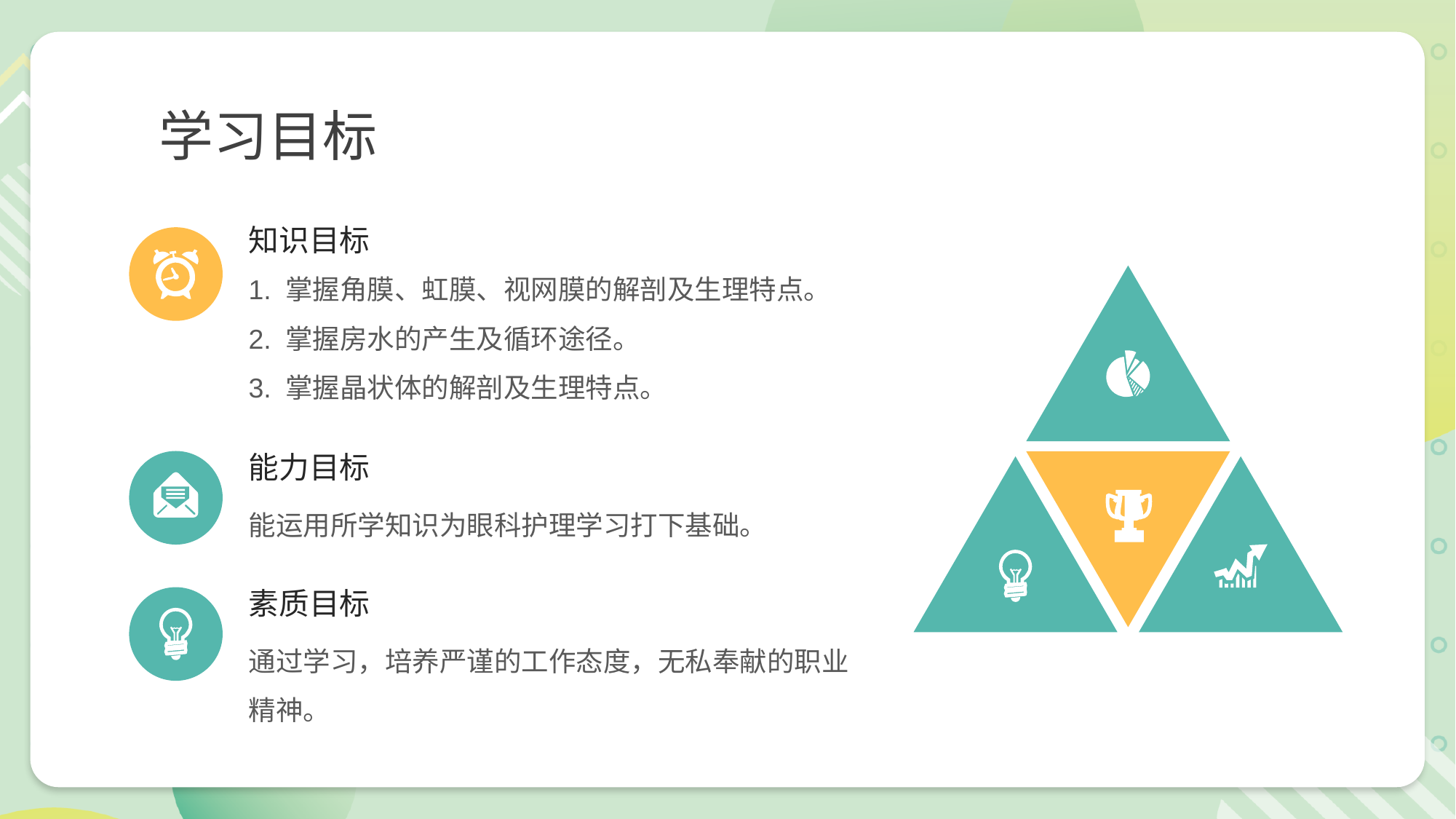

学习目标
知识目标

1. 掌握角膜、虹膜、视网膜的解剖及生理特点。
2. 掌握房水的产生及循环途径。
3. 掌握晶状体的解剖及生理特点。

能力目标

能运用所学知识为眼科护理学习打下基础。
素质目标

通过学习，培养严谨的工作态度，无私奉献的职业精神。